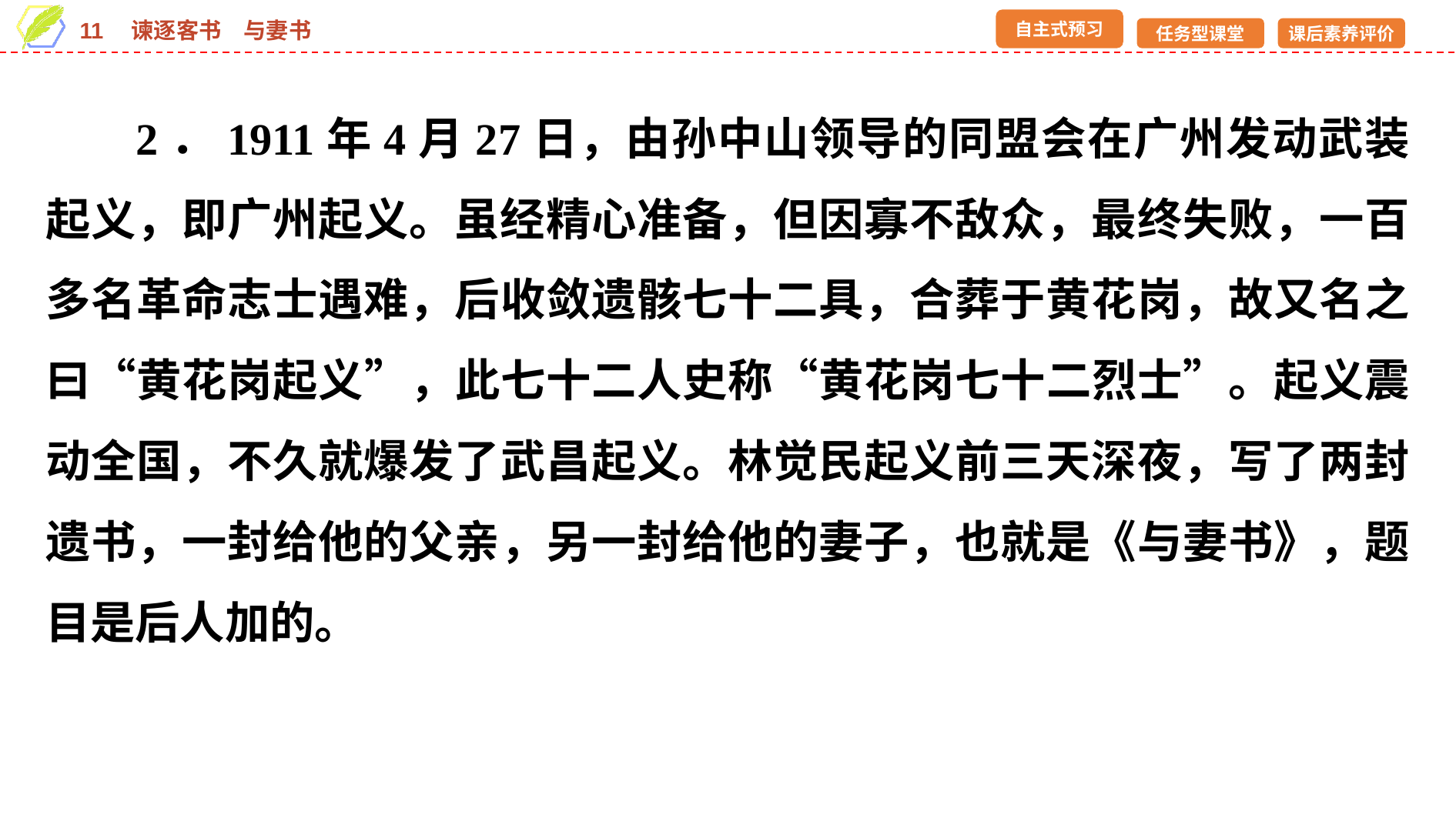

2．1911年4月27日，由孙中山领导的同盟会在广州发动武装起义，即广州起义。虽经精心准备，但因寡不敌众，最终失败，一百多名革命志士遇难，后收敛遗骸七十二具，合葬于黄花岗，故又名之曰“黄花岗起义”，此七十二人史称“黄花岗七十二烈士”。起义震动全国，不久就爆发了武昌起义。林觉民起义前三天深夜，写了两封遗书，一封给他的父亲，另一封给他的妻子，也就是《与妻书》，题目是后人加的。